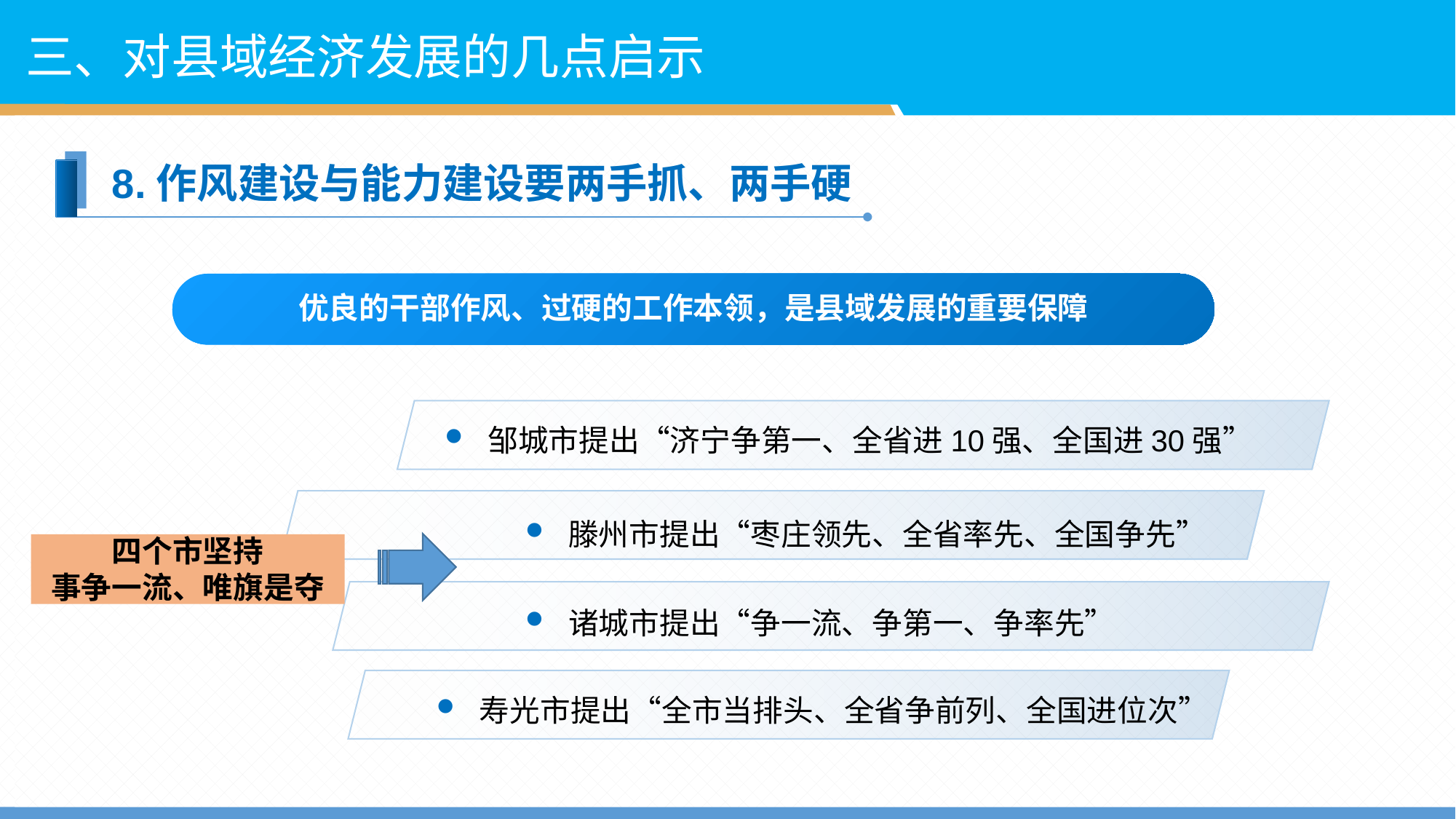

三、对县域经济发展的几点启示

8.作风建设与能力建设要两手抓、两手硬

优良的干部作风、过硬的工作本领，是县域发展的重要保障
邹城市提出“济宁争第一、全省进10强、全国进30强”

滕州市提出“枣庄领先、全省率先、全国争先”
诸城市提出“争一流、争第一、争率先”
寿光市提出“全市当排头、全省争前列、全国进位次”
四个市坚持
事争一流、唯旗是夺